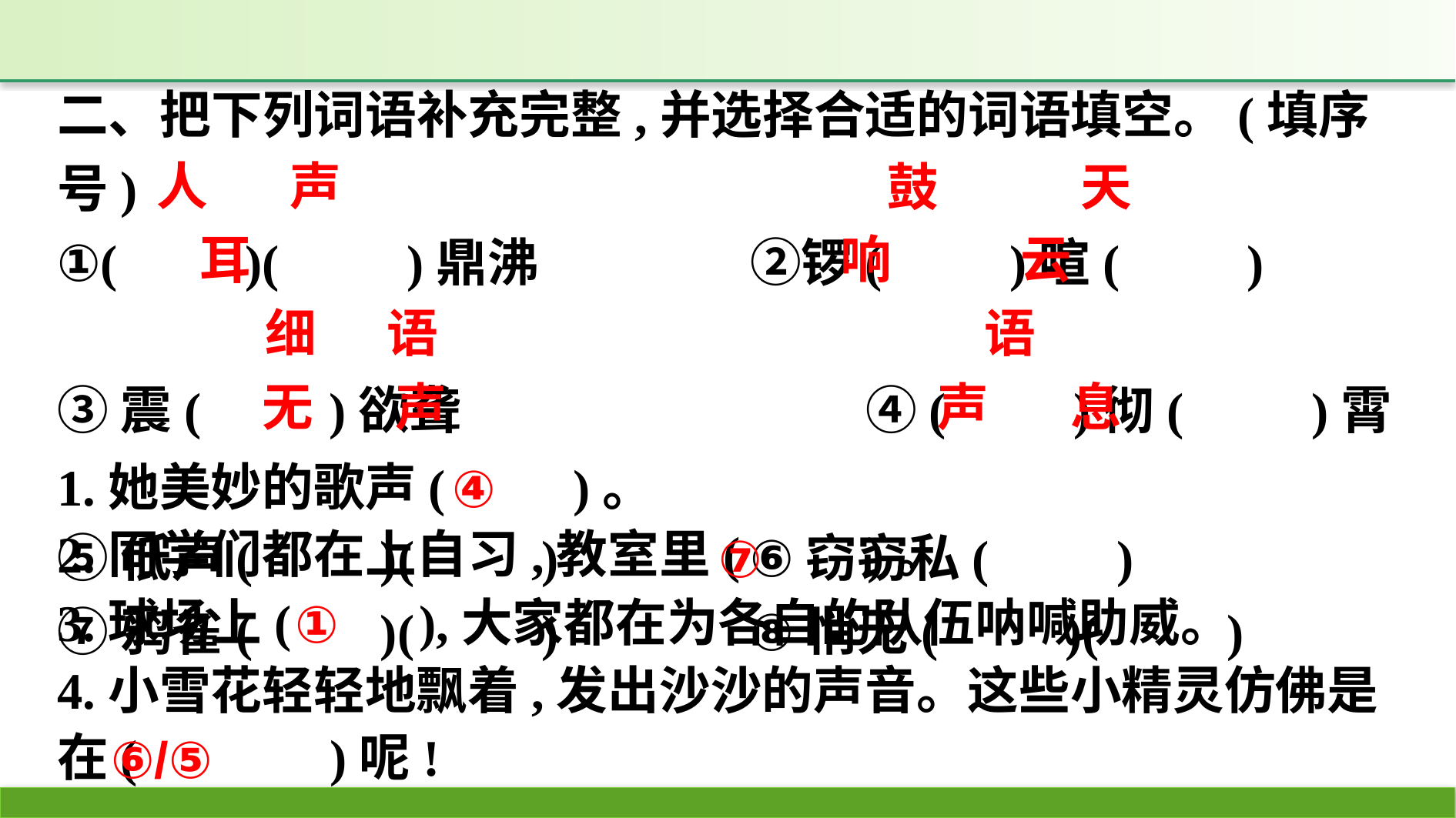

二、把下列词语补充完整,并选择合适的词语填空。(填序号)
①(　　)(　　)鼎沸　　　　	②锣(　　)喧(　　)
③震(　　)欲聋				④(　　)彻(　　)霄
⑤低声(　　)(　　)			⑥窃窃私(　　)
⑦鸦雀(　　)(　　)			⑧悄无(　　)(　　)
人       声
鼓           天
响          云
耳
语
细      语
无       声
声       息
④
1.她美妙的歌声(　　)。
2.同学们都在上自习,教室里(　　)。
3.球场上(　　),大家都在为各自的队伍呐喊助威。
4.小雪花轻轻地飘着,发出沙沙的声音。这些小精灵仿佛是在(     　　)呢!
⑦
①
⑥/⑤